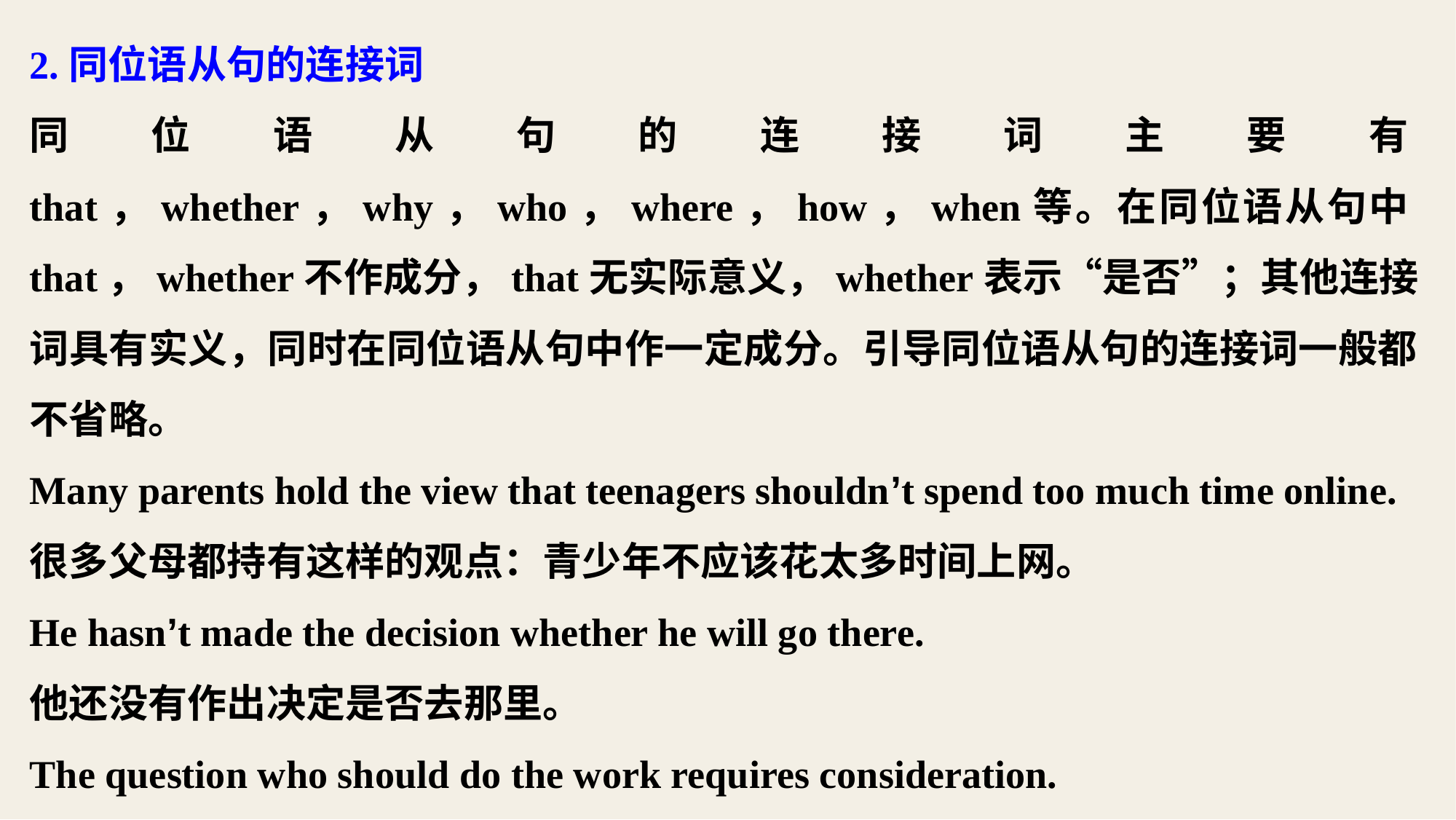

2.同位语从句的连接词
同位语从句的连接词主要有that，whether，why，who，where，how，when等。在同位语从句中that，whether不作成分，that无实际意义，whether表示“是否”；其他连接词具有实义，同时在同位语从句中作一定成分。引导同位语从句的连接词一般都不省略。
Many parents hold the view that teenagers shouldn’t spend too much time online.
很多父母都持有这样的观点：青少年不应该花太多时间上网。
He hasn’t made the decision whether he will go there.
他还没有作出决定是否去那里。
The question who should do the work requires consideration.
谁该干这项工作这一问题需要考虑。